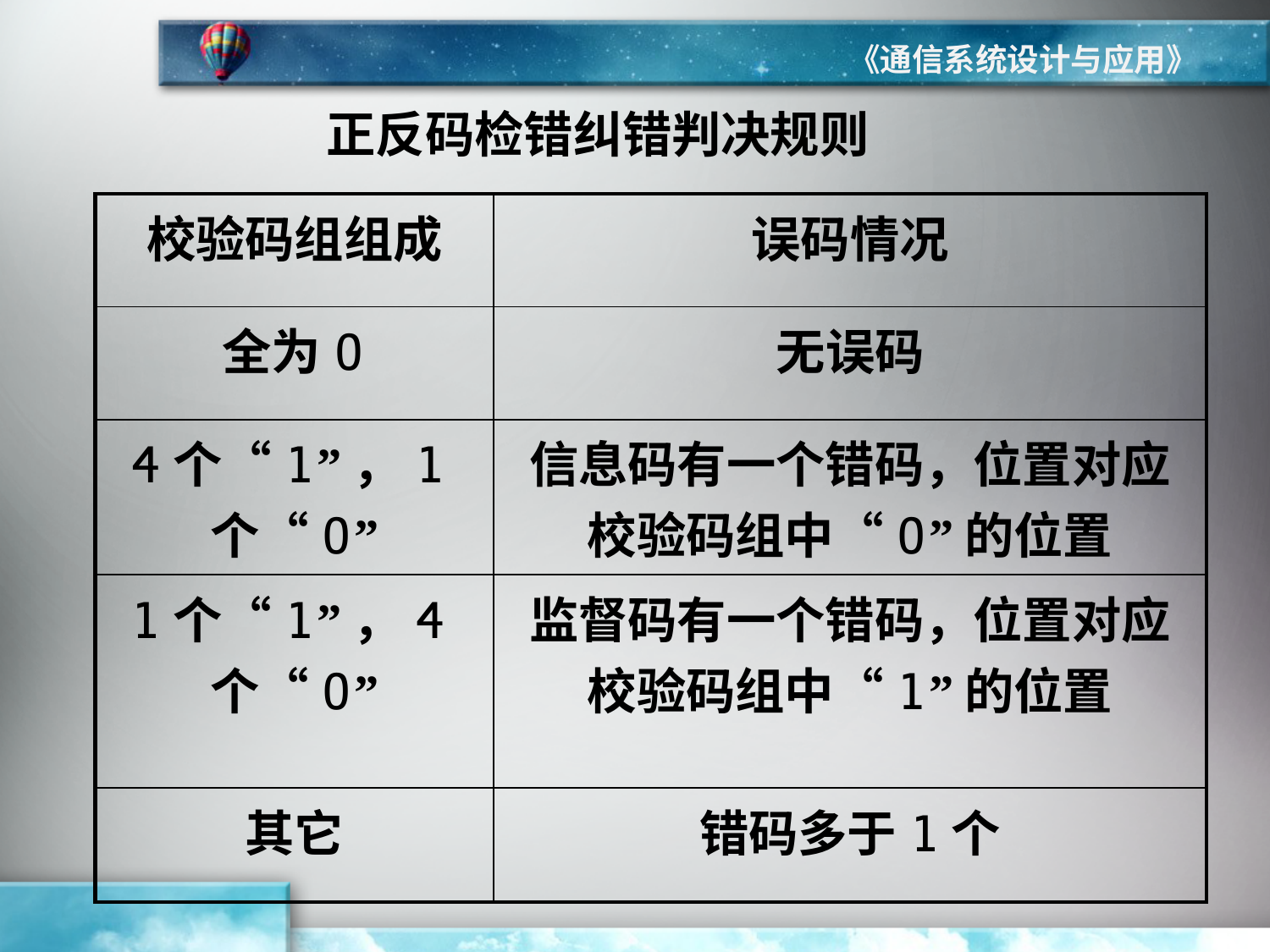

《通信系统设计与应用》
正反码检错纠错判决规则
| 校验码组组成 | 误码情况 |
| --- | --- |
| 全为0 | 无误码 |
| 4个“1”，1个“0” | 信息码有一个错码，位置对应校验码组中“0”的位置 |
| 1个“1”，4个“0” | 监督码有一个错码，位置对应校验码组中“1”的位置 |
| 其它 | 错码多于1个 |